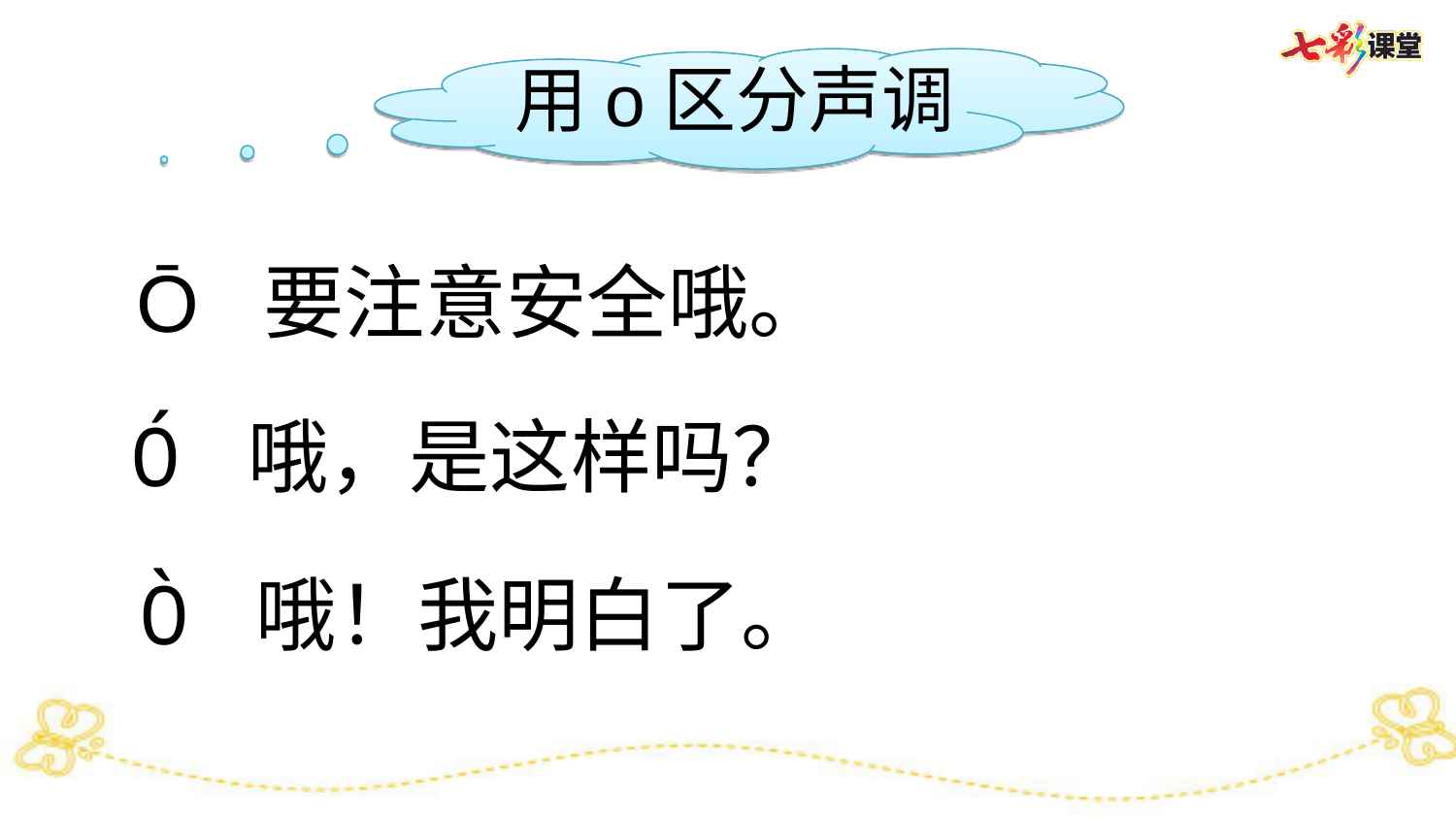

用o区分声调
Ō  要注意安全哦。
Ó 哦，是这样吗？
Ò 哦！我明白了。